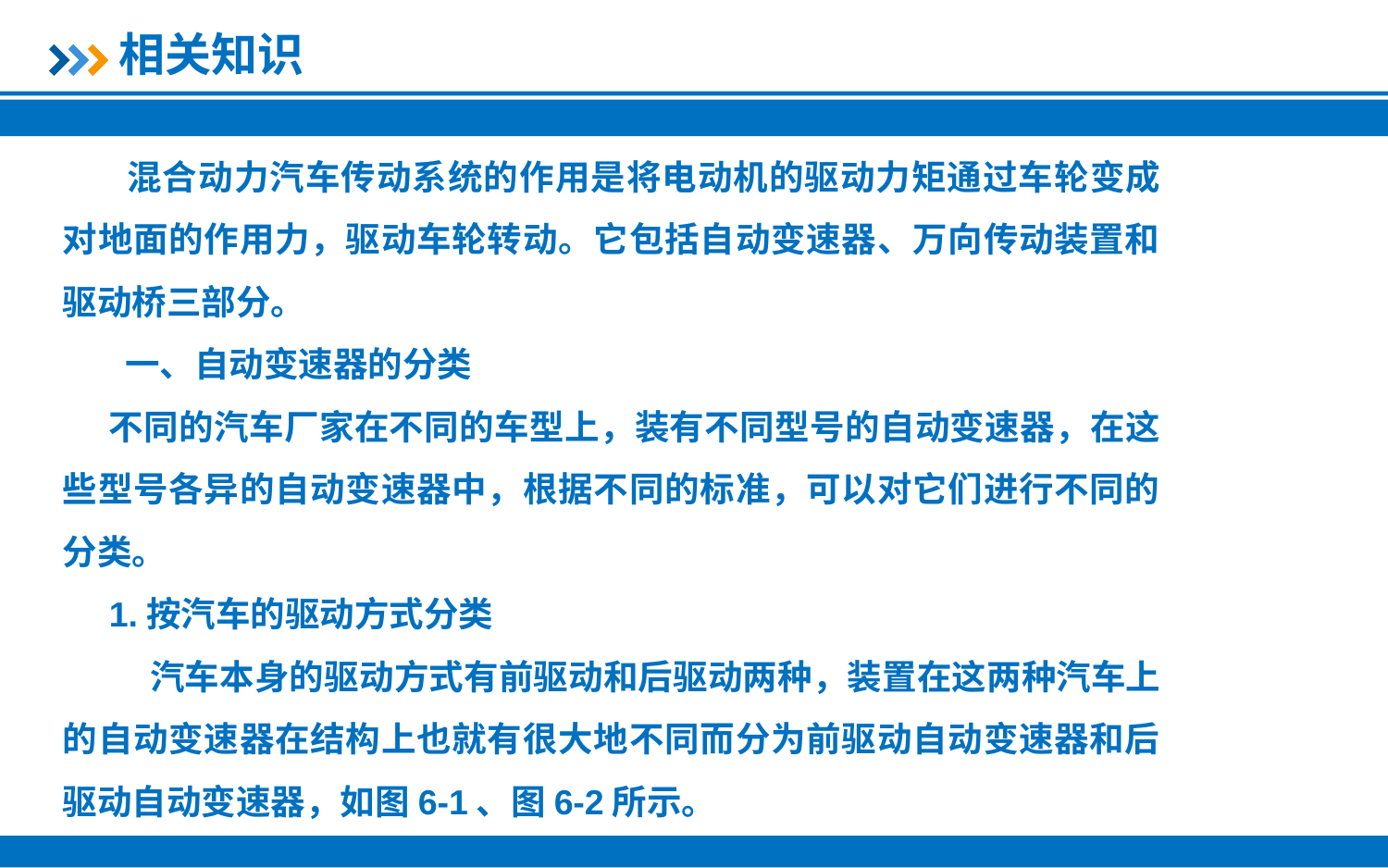

相关知识
 混合动力汽车传动系统的作用是将电动机的驱动力矩通过车轮变成对地面的作用力，驱动车轮转动。它包括自动变速器、万向传动装置和驱动桥三部分。
 一、自动变速器的分类
不同的汽车厂家在不同的车型上，装有不同型号的自动变速器，在这些型号各异的自动变速器中，根据不同的标准，可以对它们进行不同的分类。
1.按汽车的驱动方式分类
    汽车本身的驱动方式有前驱动和后驱动两种，装置在这两种汽车上的自动变速器在结构上也就有很大地不同而分为前驱动自动变速器和后驱动自动变速器，如图6-1、图6-2所示。